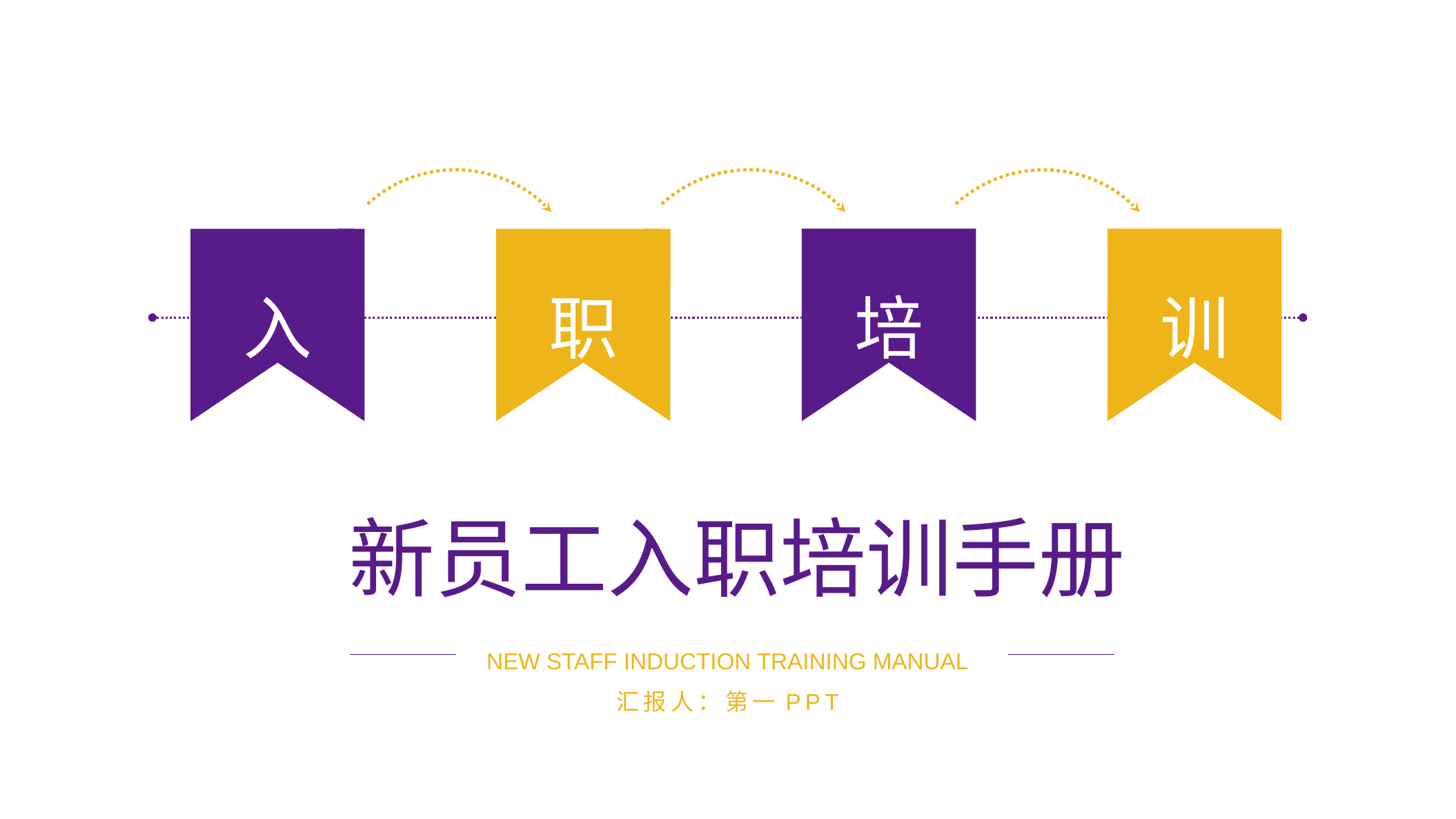

入

职

训

培
新员工入职培训手册
NEW STAFF INDUCTION TRAINING MANUAL
汇报人：第一PPT